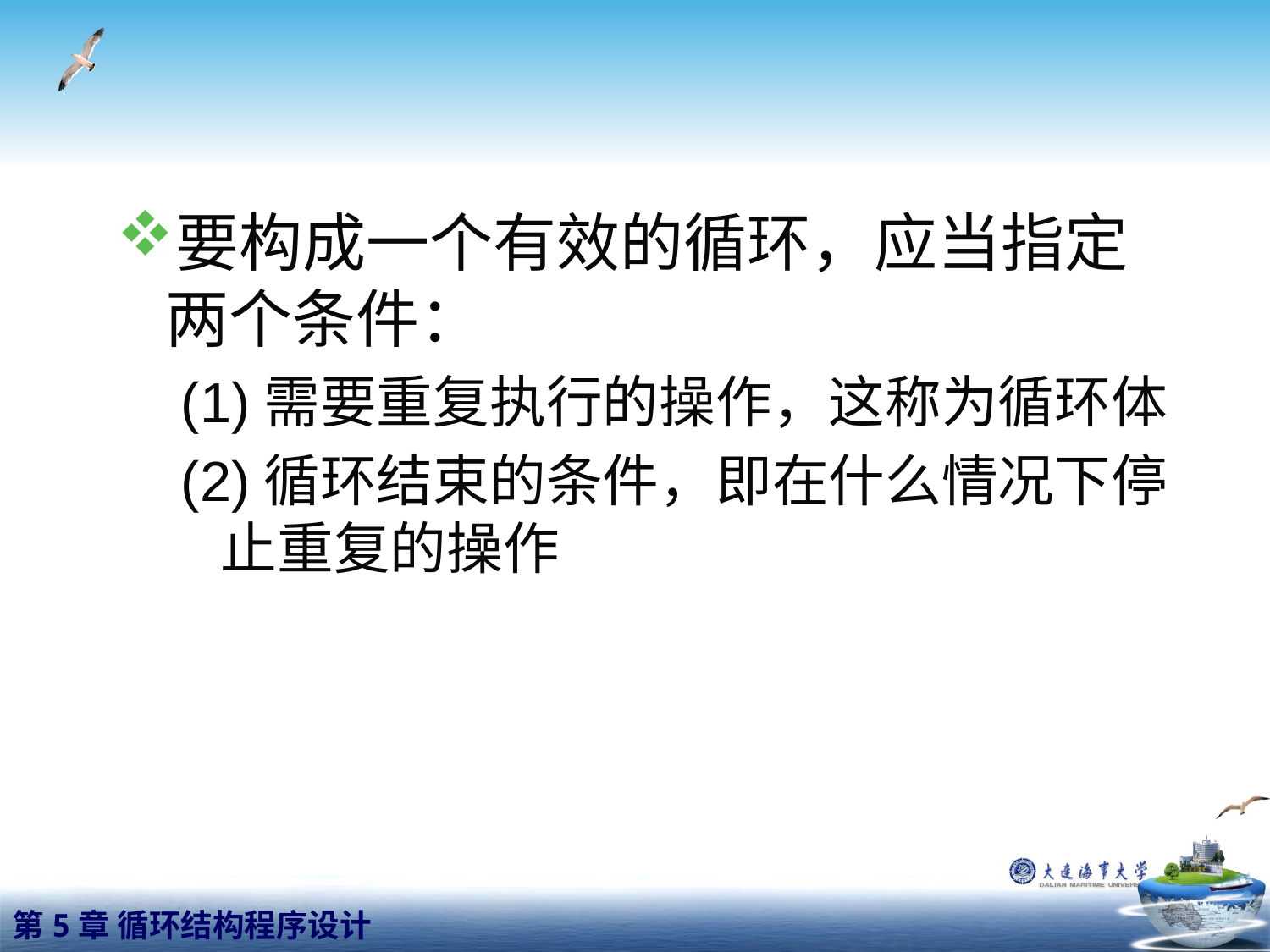

要构成一个有效的循环，应当指定两个条件：
(1)需要重复执行的操作，这称为循环体
(2)循环结束的条件，即在什么情况下停止重复的操作